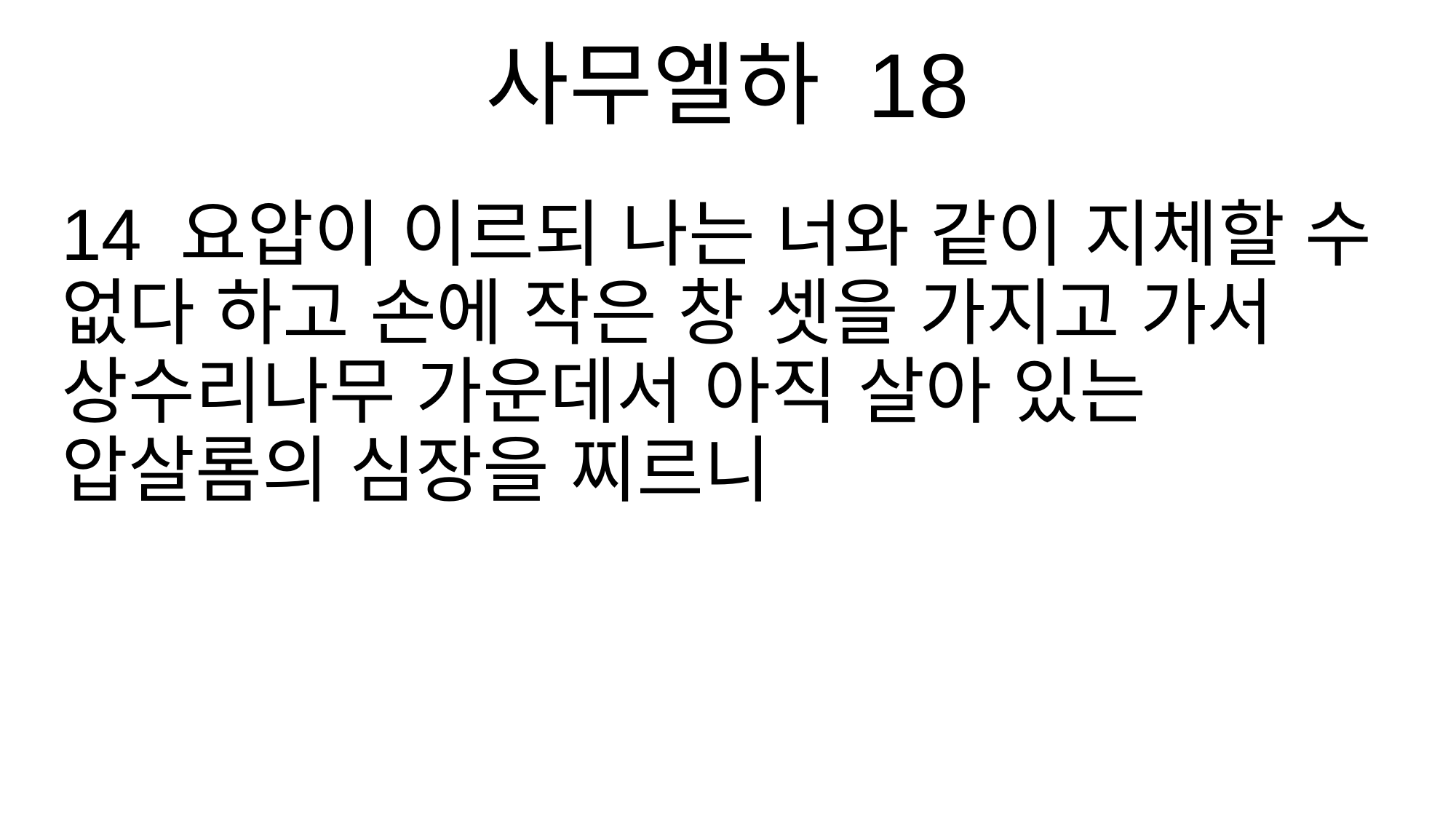

사무엘하 18
14 요압이 이르되 나는 너와 같이 지체할 수 없다 하고 손에 작은 창 셋을 가지고 가서 상수리나무 가운데서 아직 살아 있는 압살롬의 심장을 찌르니